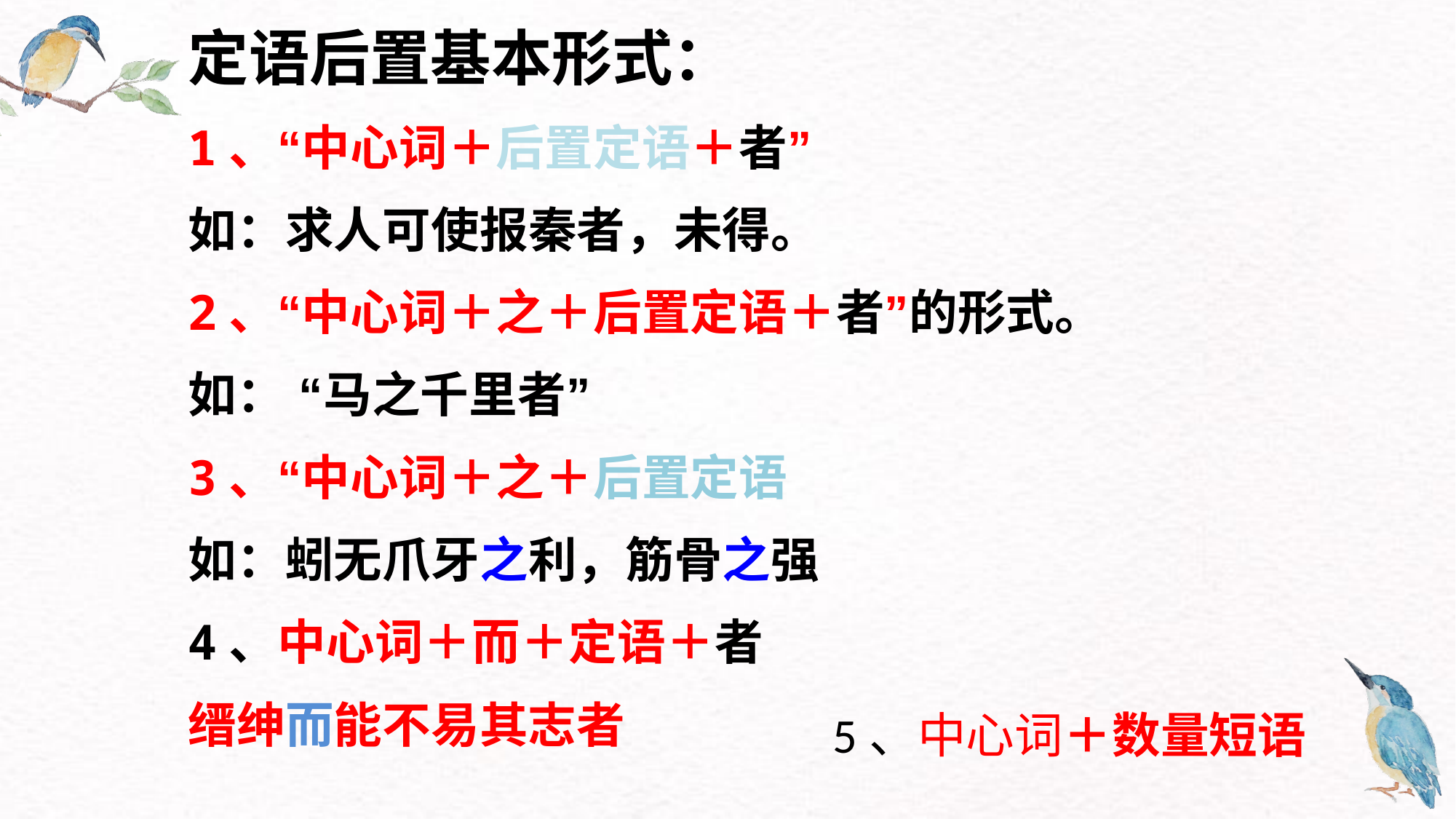

定语后置基本形式：
1、“中心词＋后置定语＋者”
如：求人可使报秦者，未得。
2、“中心词＋之＋后置定语＋者”的形式。
如： “马之千里者”
3、“中心词＋之＋后置定语
如：蚓无爪牙之利，筋骨之强
4、中心词＋而＋定语＋者
缙绅而能不易其志者
5、中心词＋数量短语